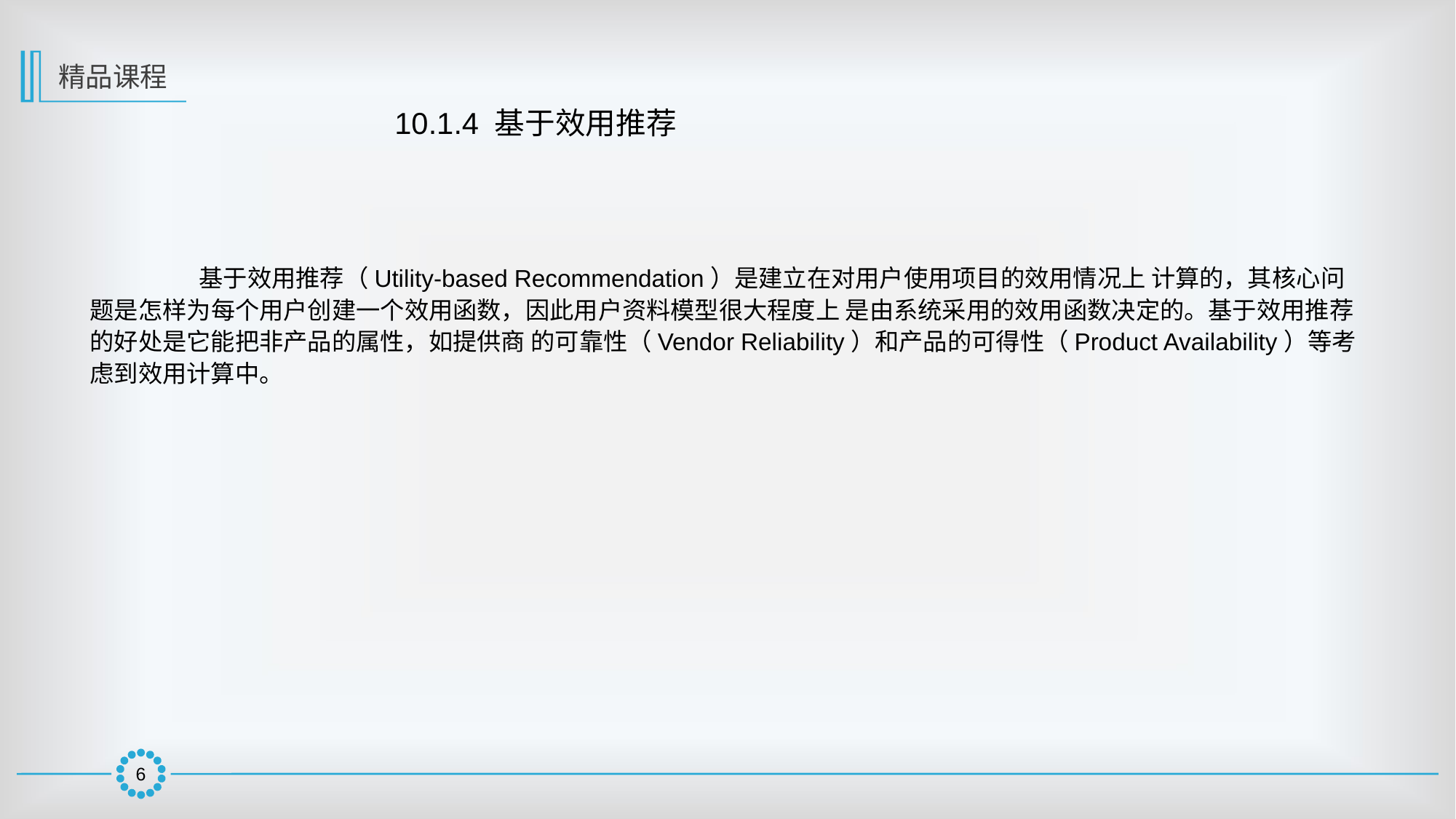

精品课程
10.1.4 基于效用推荐
	基于效用推荐（Utility-based Recommendation）是建立在对用户使用项目的效用情况上 计算的，其核心问题是怎样为每个用户创建一个效用函数，因此用户资料模型很大程度上 是由系统采用的效用函数决定的。基于效用推荐的好处是它能把非产品的属性，如提供商 的可靠性（Vendor Reliability）和产品的可得性（Product Availability）等考虑到效用计算中。

6